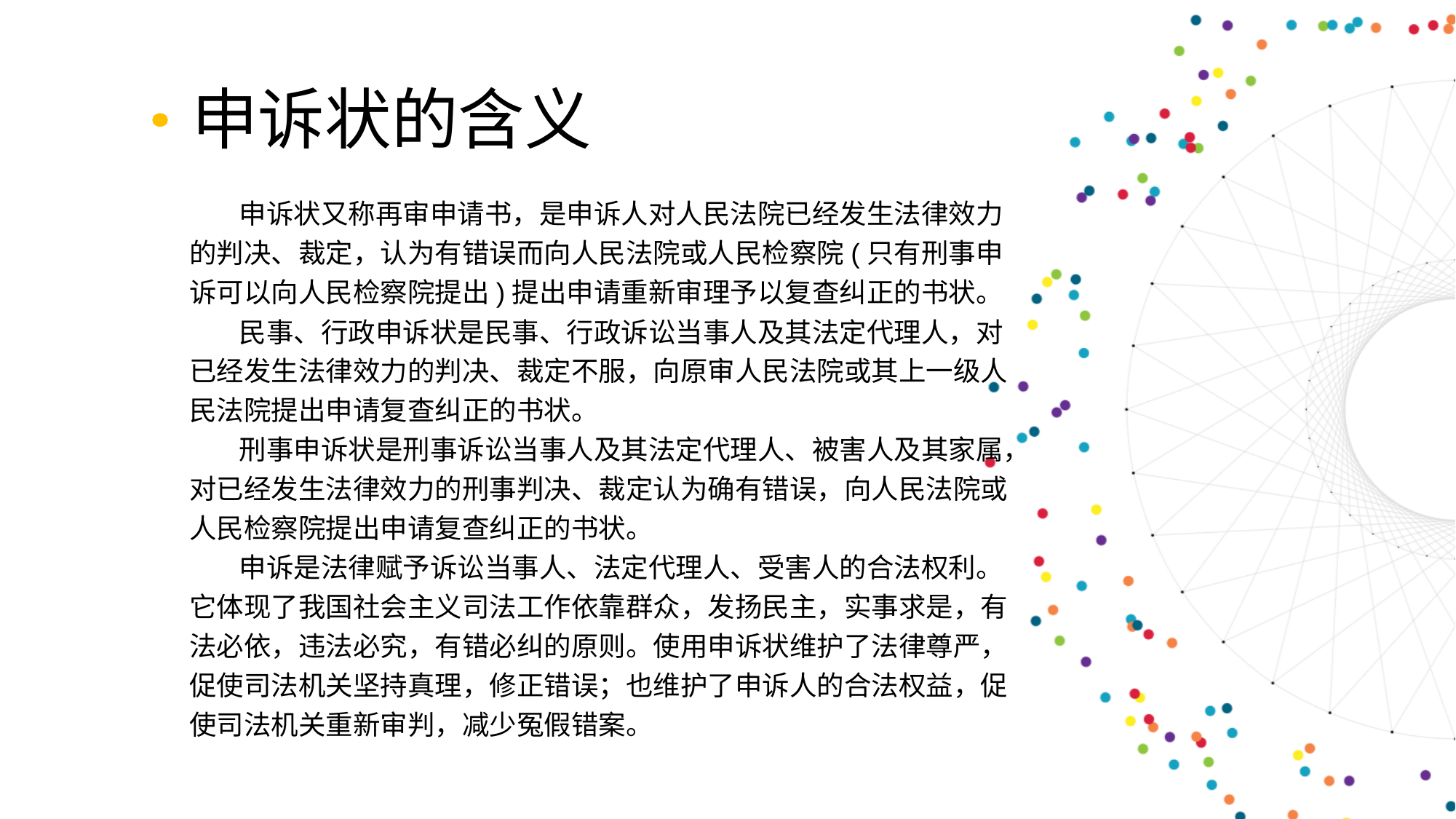

申诉状的含义

       申诉状又称再审申请书，是申诉人对人民法院已经发生法律效力的判决、裁定，认为有错误而向人民法院或人民检察院(只有刑事申诉可以向人民检察院提出)提出申请重新审理予以复查纠正的书状。
       民事、行政申诉状是民事、行政诉讼当事人及其法定代理人，对已经发生法律效力的判决、裁定不服，向原审人民法院或其上一级人民法院提出申请复查纠正的书状。
       刑事申诉状是刑事诉讼当事人及其法定代理人、被害人及其家属，对已经发生法律效力的刑事判决、裁定认为确有错误，向人民法院或人民检察院提出申请复查纠正的书状。
       申诉是法律赋予诉讼当事人、法定代理人、受害人的合法权利。它体现了我国社会主义司法工作依靠群众，发扬民主，实事求是，有法必依，违法必究，有错必纠的原则。使用申诉状维护了法律尊严，促使司法机关坚持真理，修正错误；也维护了申诉人的合法权益，促使司法机关重新审判，减少冤假错案。